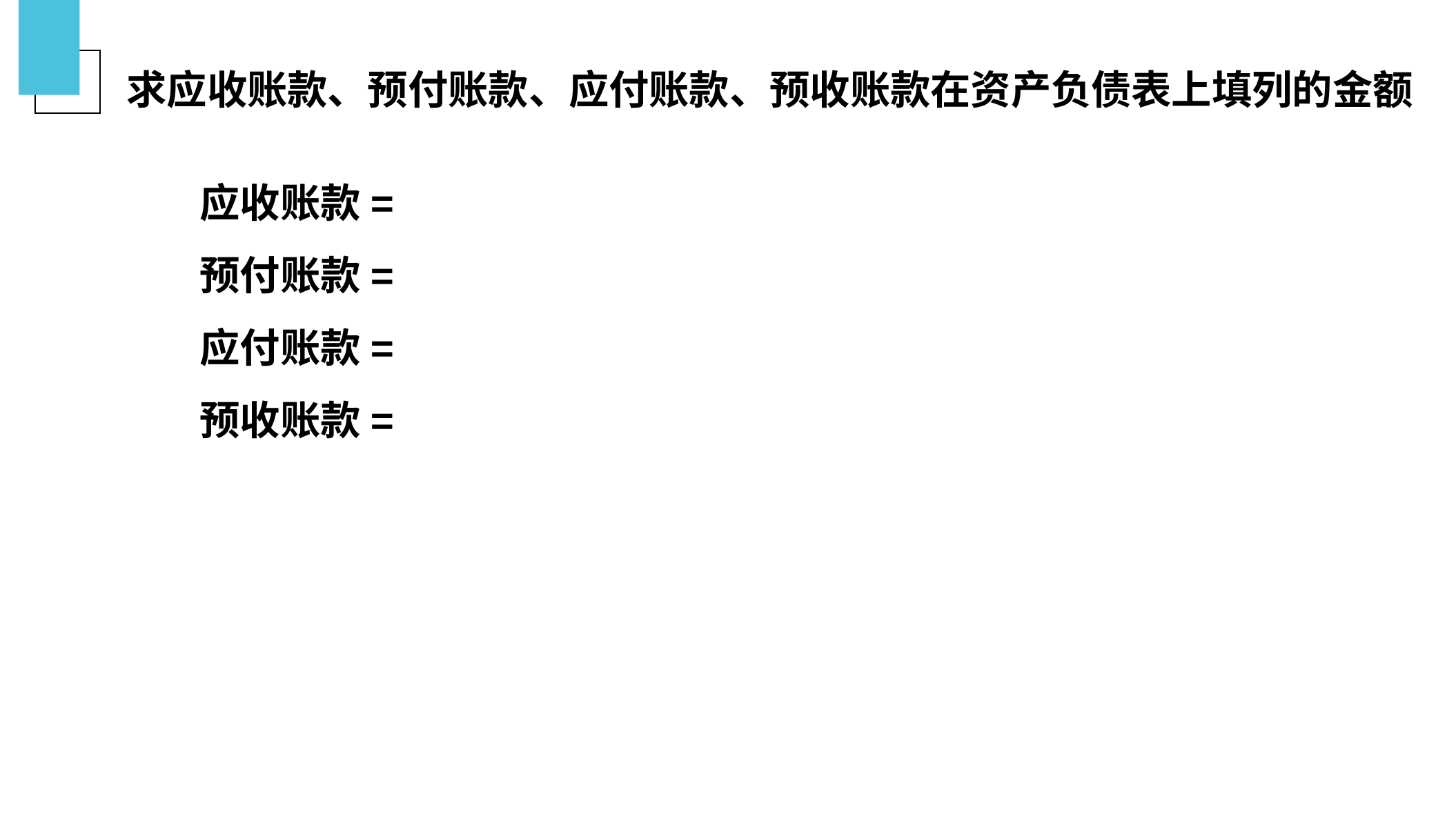

求应收账款、预付账款、应付账款、预收账款在资产负债表上填列的金额
（二）银行存款的清查
应收账款=
预付账款=
应付账款=
预收账款=